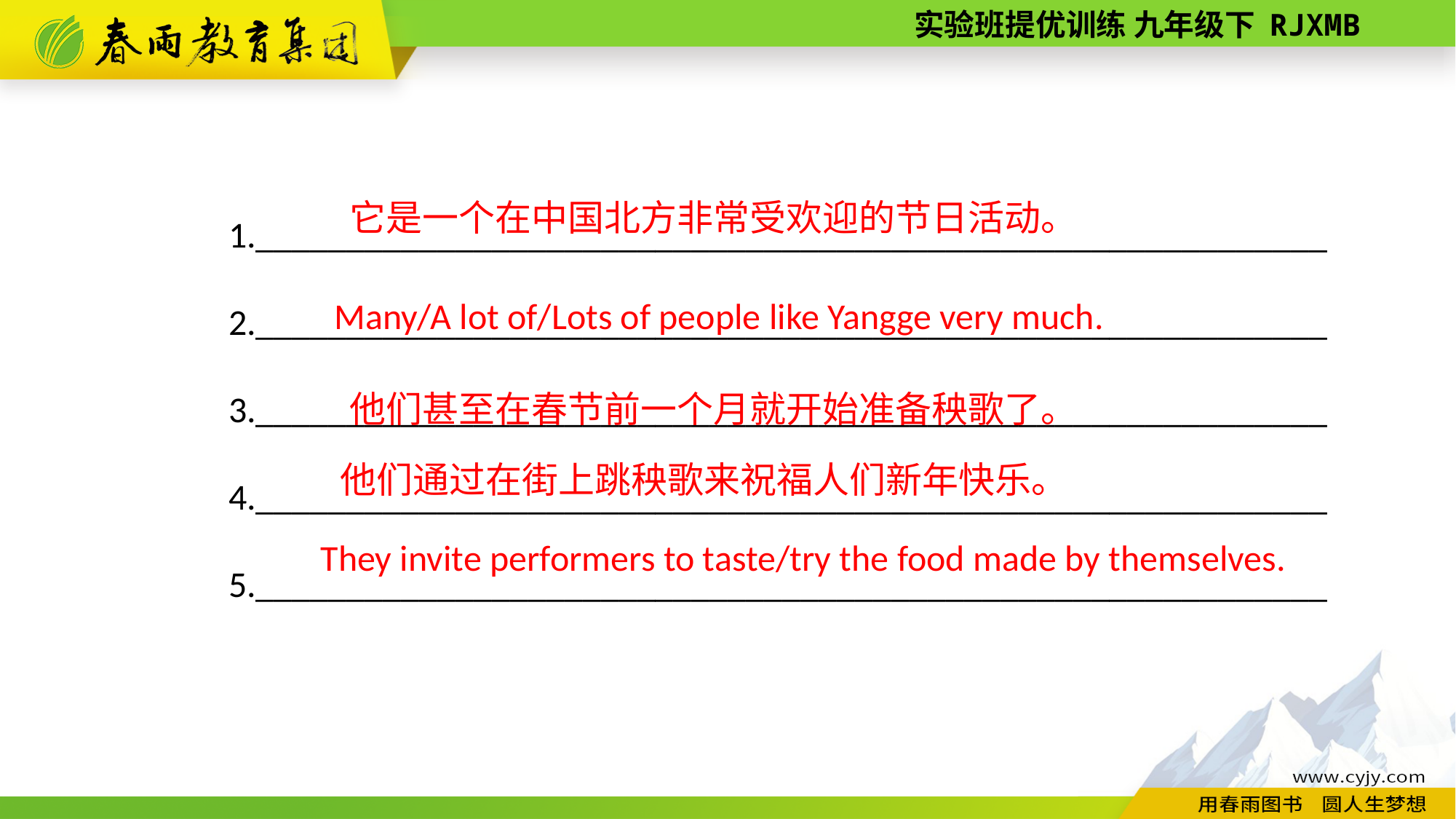

1.___________________________________________________________
2.___________________________________________________________
3.___________________________________________________________
4.___________________________________________________________
5.___________________________________________________________
它是一个在中国北方非常受欢迎的节日活动。
Many/A lot of/Lots of people like Yangge very much.
他们甚至在春节前一个月就开始准备秧歌了。
他们通过在街上跳秧歌来祝福人们新年快乐。
They invite performers to taste/try the food made by themselves.